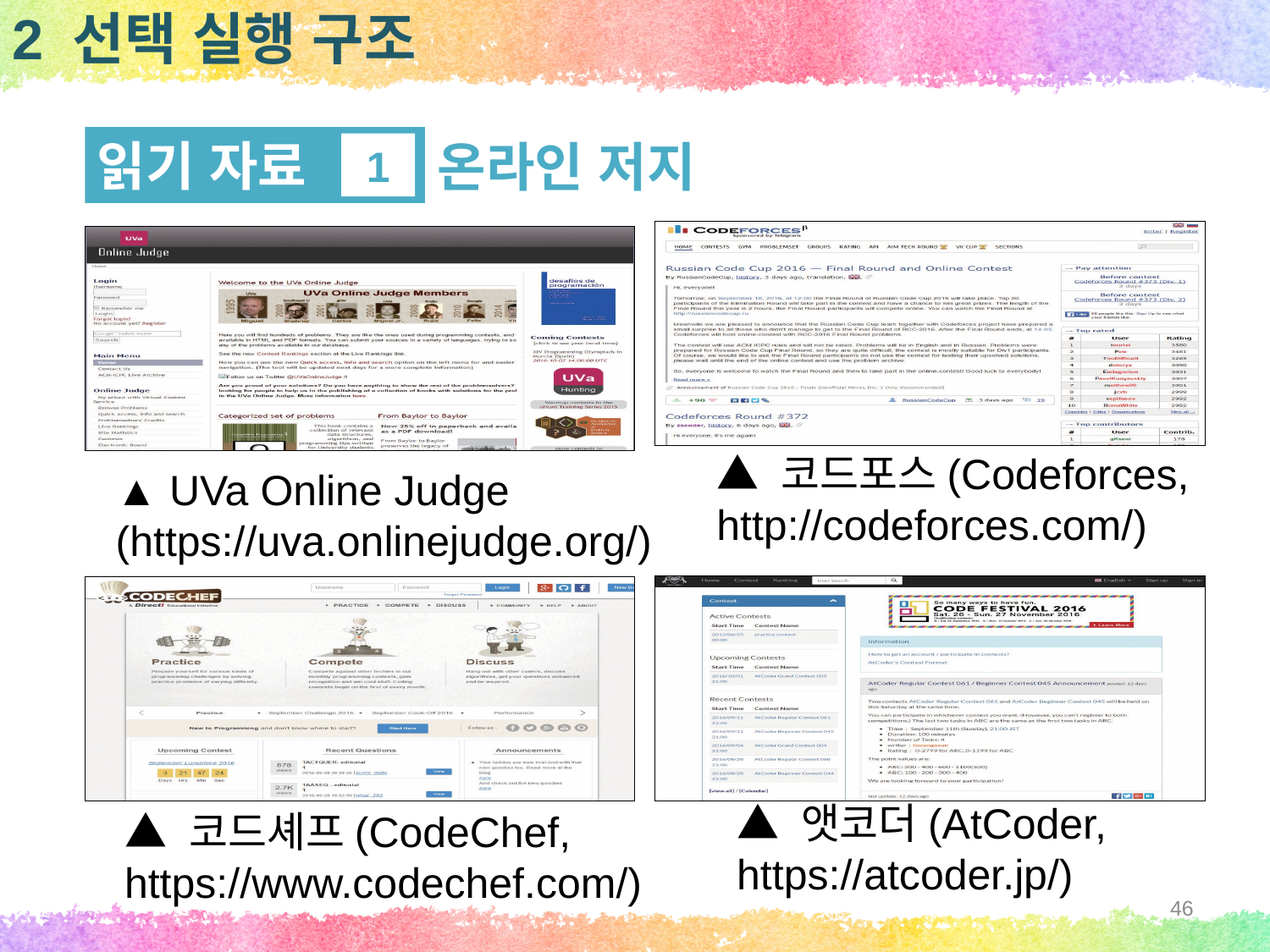

2 선택 실행 구조
읽기 자료
1
온라인 저지

▲ 코드포스(Codeforces,
http://codeforces.com/)
▲ UVa Online Judge
(https://uva.onlinejudge.org/)

▲ 앳코더(AtCoder,
https://atcoder.jp/)
▲ 코드셰프(CodeChef,
https://www.codechef.com/)
46